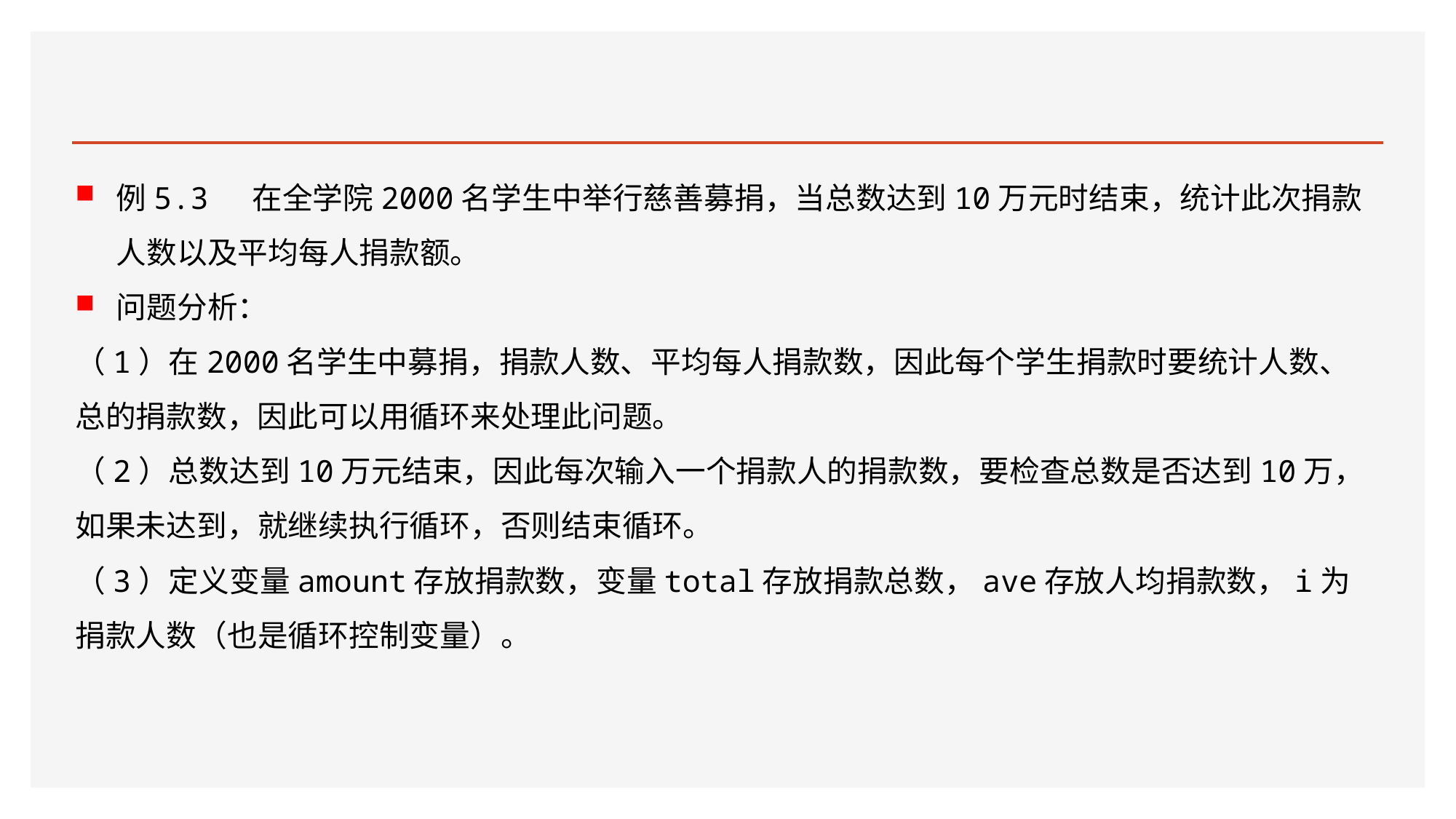

#
例5.3  在全学院2000名学生中举行慈善募捐，当总数达到10万元时结束，统计此次捐款人数以及平均每人捐款额。
问题分析：
（1）在2000名学生中募捐，捐款人数、平均每人捐款数，因此每个学生捐款时要统计人数、总的捐款数，因此可以用循环来处理此问题。
（2）总数达到10万元结束，因此每次输入一个捐款人的捐款数，要检查总数是否达到10万，如果未达到，就继续执行循环，否则结束循环。
（3）定义变量amount存放捐款数，变量total存放捐款总数，ave存放人均捐款数，i为捐款人数（也是循环控制变量）。